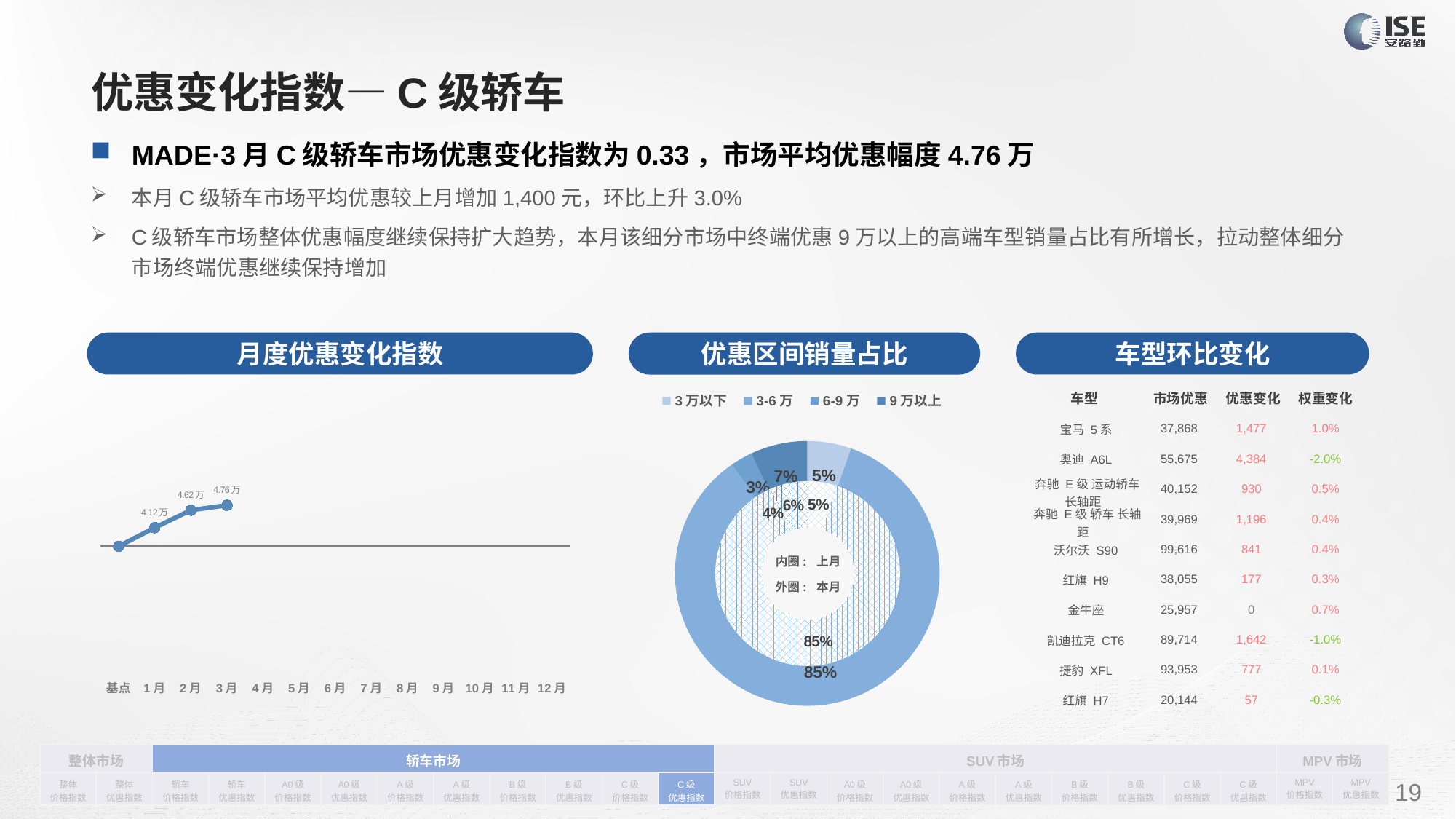

# 优惠变化指数—C级轿车
MADE·3月C级轿车市场优惠变化指数为0.33，市场平均优惠幅度4.76万
本月C级轿车市场平均优惠较上月增加1,400元，环比上升3.0%
C级轿车市场整体优惠幅度继续保持扩大趋势，本月该细分市场中终端优惠9万以上的高端车型销量占比有所增长，拉动整体细分市场终端优惠继续保持增加
月度优惠变化指数

车型环比变化

优惠区间销量占比

| 车型 | 市场优惠 | 优惠变化 | 权重变化 |
| --- | --- | --- | --- |
| 宝马 5系 | 37,868 | 1,477 | 1.0% |
| 奥迪 A6L | 55,675 | 4,384 | -2.0% |
| 奔驰 E级 运动轿车 长轴距 | 40,152 | 930 | 0.5% |
| 奔驰 E级 轿车 长轴距 | 39,969 | 1,196 | 0.4% |
| 沃尔沃 S90 | 99,616 | 841 | 0.4% |
| 红旗 H9 | 38,055 | 177 | 0.3% |
| 金牛座 | 25,957 | 0 | 0.7% |
| 凯迪拉克 CT6 | 89,714 | 1,642 | -1.0% |
| 捷豹 XFL | 93,953 | 777 | 0.1% |
| 红旗 H7 | 20,144 | 57 | -0.3% |

### Chart

| Category | 销量 |
|---|---|
| 3万以下 | 2071.0 |
| 3-6万 | 32859.0 |
| 6-9万 | 1034.0 |
| 9万以上 | 2682.0 |

### Chart

| Category | Y2022 |
|---|---|
| 基点 | 0.0 |
| 1月 | 0.15 |
| 2月 | 0.2900192899318257 |
| 3月 | 0.33 |
| 4月 | None |
| 5月 | None |
| 6月 | None |
| 7月 | None |
| 8月 | None |
| 9月 | None |
| 10月 | None |
| 11月 | None |
| 12月 | None |

### Chart

| Category | 销量 |
|---|---|
| 3万以下 | 1566.0 |
| 3-6万 | 26114.0 |
| 6-9万 | 1123.0 |
| 9万以上 | 1996.0 |
内圈:  上月
外圈:  本月
| 整体市场 |  | 轿车市场 |  |  |  |  |  |  |  |  |  | SUV市场 |  |  |  |  |  |  |  |  |  | MPV市场 |  |
| --- | --- | --- | --- | --- | --- | --- | --- | --- | --- | --- | --- | --- | --- | --- | --- | --- | --- | --- | --- | --- | --- | --- | --- |
| 整体 价格指数 | 整体 优惠指数 | 轿车 价格指数 | 轿车 优惠指数 | A0级 价格指数 | A0级 优惠指数 | A级 价格指数 | A级 优惠指数 | B级 价格指数 | B级 优惠指数 | C级 价格指数 | C级 优惠指数 | SUV 价格指数 | SUV 优惠指数 | A0级 价格指数 | A0级 优惠指数 | A级 价格指数 | A级 优惠指数 | B级 价格指数 | B级 优惠指数 | C级 价格指数 | C级 优惠指数 | MPV 价格指数 | MPV 优惠指数 |
请在插入菜单—页眉和页脚中修改此 文本
19